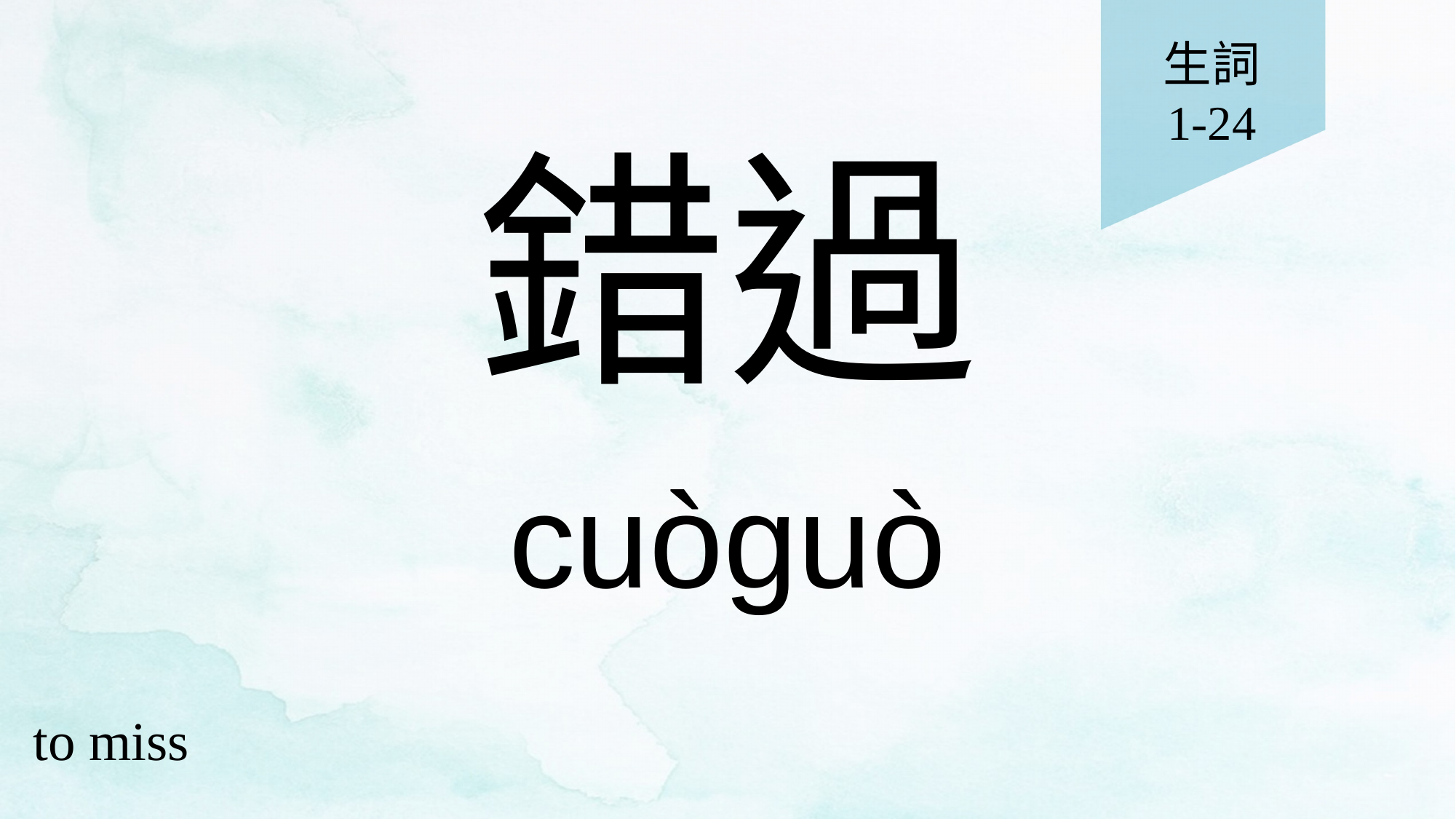

生詞
1-24
# 錯過
cuòguò
to miss